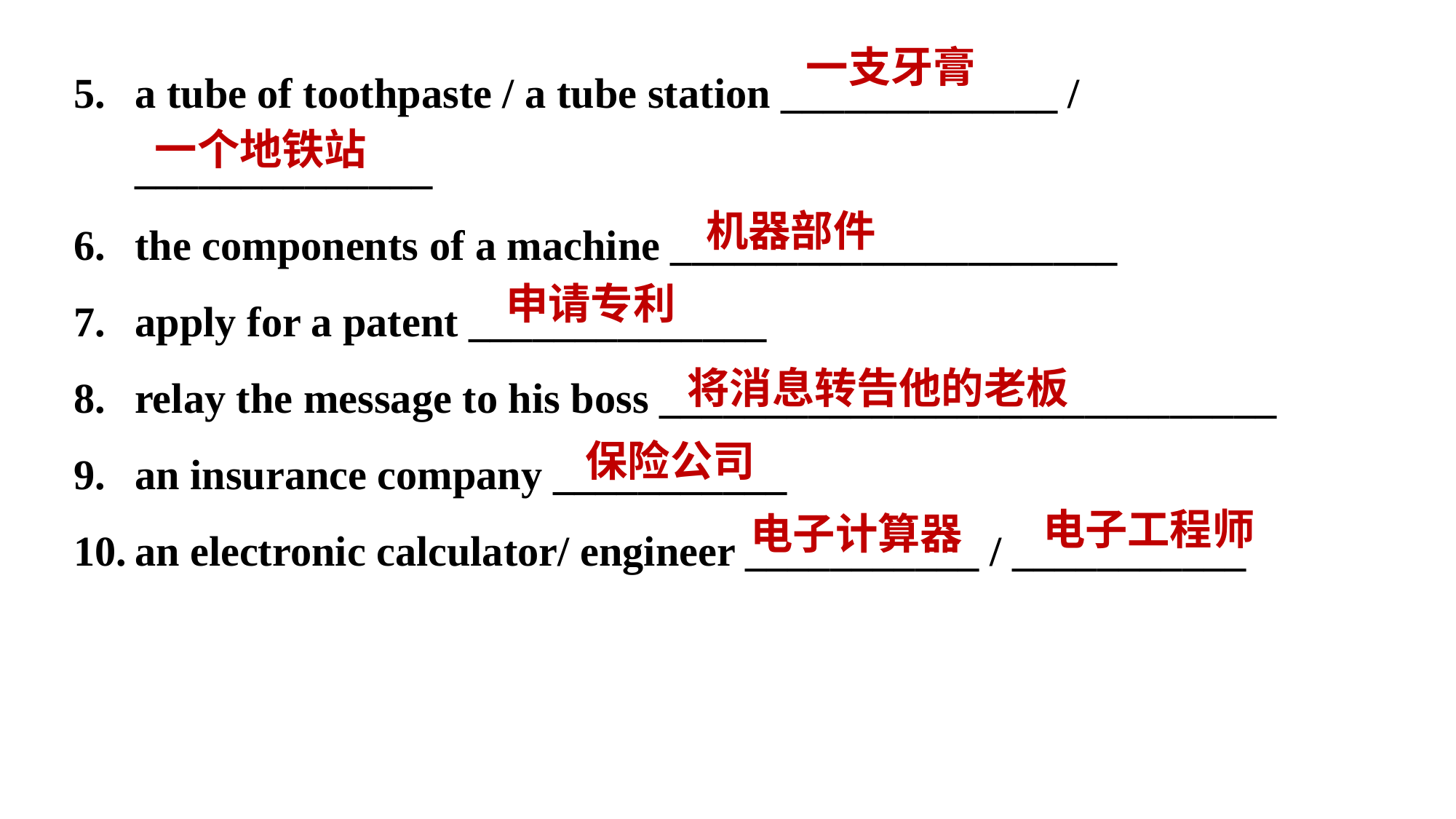

a tube of toothpaste / a tube station _____________ / ______________
the components of a machine _____________________
apply for a patent ______________
relay the message to his boss _____________________________
an insurance company ___________
an electronic calculator/ engineer ___________ / ___________
一支牙膏
一个地铁站
机器部件
申请专利
将消息转告他的老板
保险公司
电子工程师
电子计算器